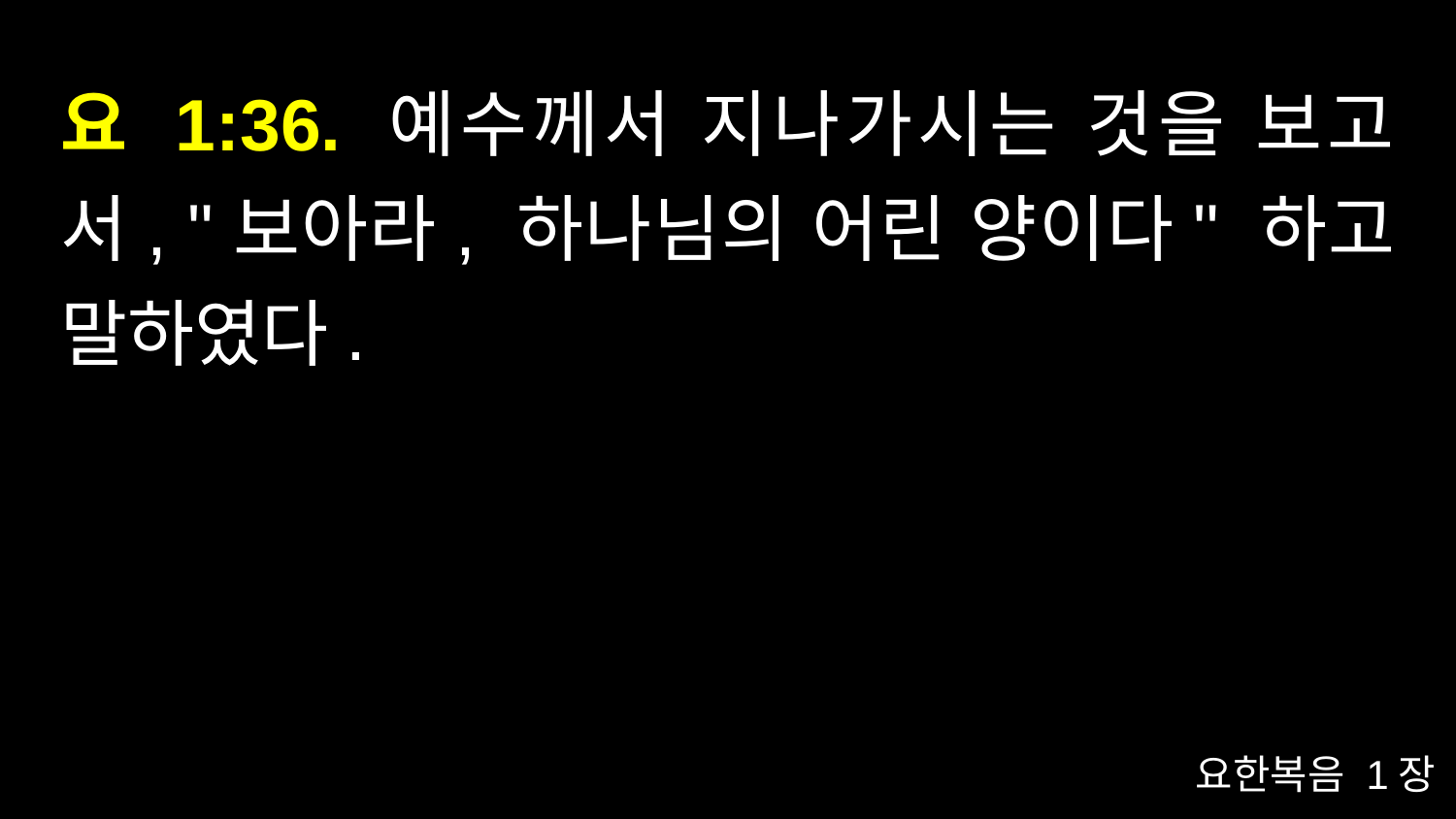

# 요 1:36. 예수께서 지나가시는 것을 보고서, "보아라, 하나님의 어린 양이다" 하고 말하였다.
요한복음 1장